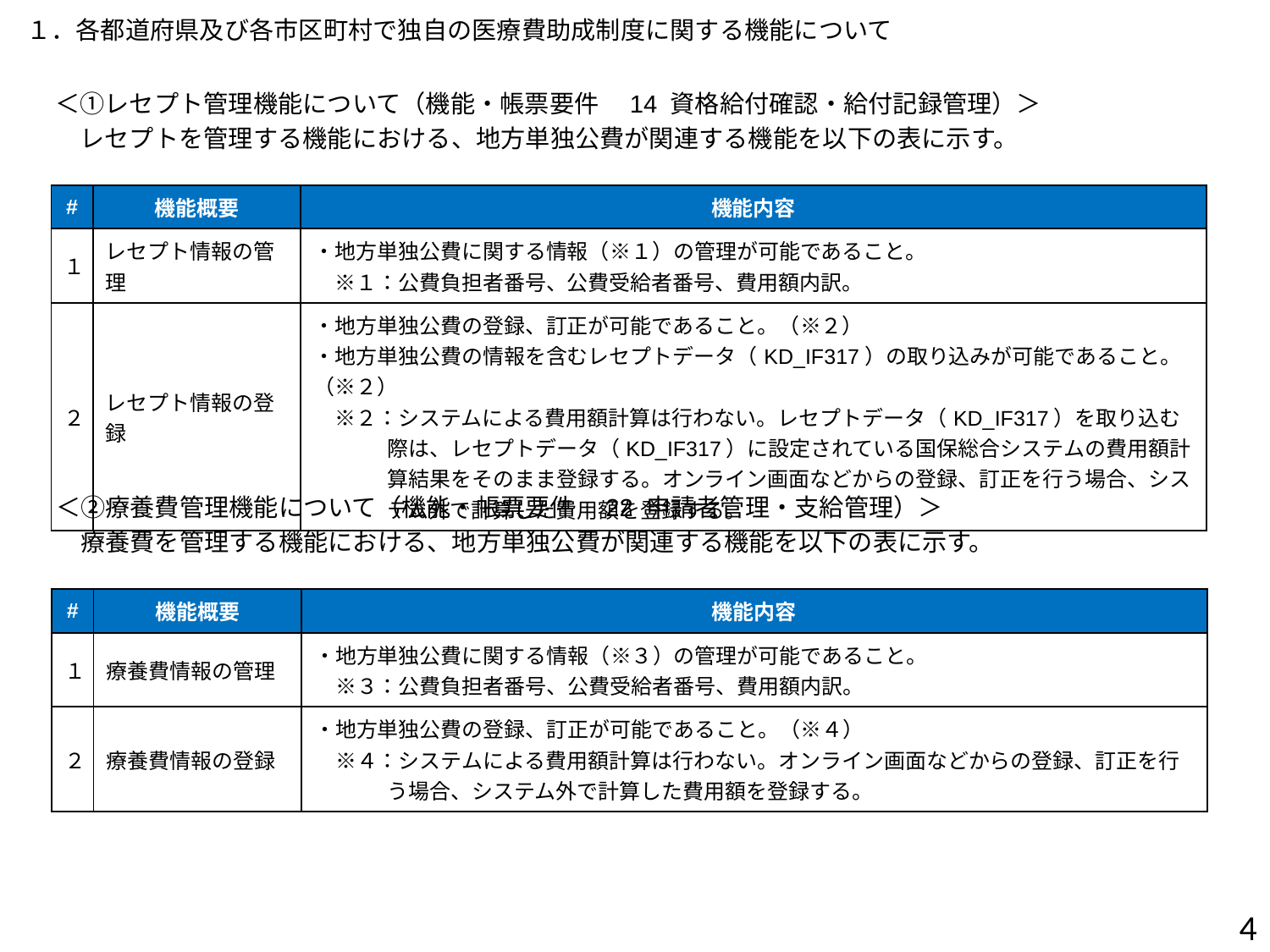

１．各都道府県及び各市区町村で独自の医療費助成制度に関する機能について
＜①レセプト管理機能について（機能・帳票要件　14 資格給付確認・給付記録管理）＞
　レセプトを管理する機能における、地方単独公費が関連する機能を以下の表に示す。

| # | 機能概要 | 機能内容 |
| --- | --- | --- |
| １ | レセプト情報の管理 | ・地方単独公費に関する情報（※１）の管理が可能であること。 　※１：公費負担者番号、公費受給者番号、費用額内訳。 |
| ２ | レセプト情報の登録 | ・地方単独公費の登録、訂正が可能であること。（※２） ・地方単独公費の情報を含むレセプトデータ（KD\_IF317）の取り込みが可能であること。（※２） 　※２：システムによる費用額計算は行わない。レセプトデータ（KD\_IF317）を取り込む際は、レセプトデータ（KD\_IF317）に設定されている国保総合システムの費用額計算結果をそのまま登録する。オンライン画面などからの登録、訂正を行う場合、システム外で計算した費用額を登録する。 |
＜②療養費管理機能について（機能・帳票要件　22 申請者管理・支給管理）＞
　療養費を管理する機能における、地方単独公費が関連する機能を以下の表に示す。

| # | 機能概要 | 機能内容 |
| --- | --- | --- |
| １ | 療養費情報の管理 | ・地方単独公費に関する情報（※３）の管理が可能であること。 　※３：公費負担者番号、公費受給者番号、費用額内訳。 |
| ２ | 療養費情報の登録 | ・地方単独公費の登録、訂正が可能であること。（※４） 　※４：システムによる費用額計算は行わない。オンライン画面などからの登録、訂正を行う場合、システム外で計算した費用額を登録する。 |
4